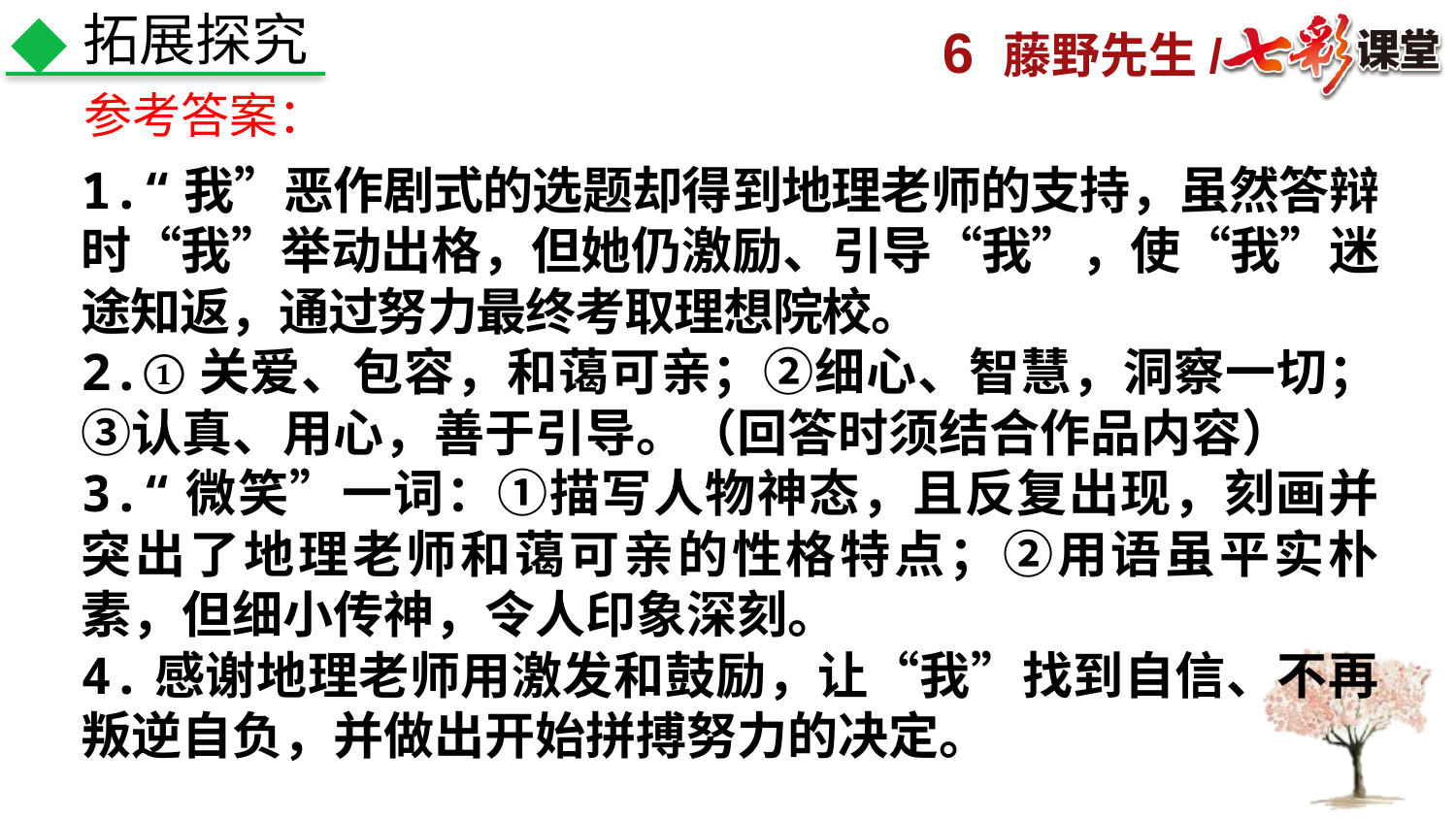

拓展探究

参考答案：
1.“我”恶作剧式的选题却得到地理老师的支持，虽然答辩时“我”举动出格，但她仍激励、引导“我”，使“我”迷途知返，通过努力最终考取理想院校。
2.①关爱、包容，和蔼可亲；②细心、智慧，洞察一切；③认真、用心，善于引导。（回答时须结合作品内容）
3.“微笑”一词：①描写人物神态，且反复出现，刻画并突出了地理老师和蔼可亲的性格特点；②用语虽平实朴素，但细小传神，令人印象深刻。
4.感谢地理老师用激发和鼓励，让“我”找到自信、不再叛逆自负，并做出开始拼搏努力的决定。